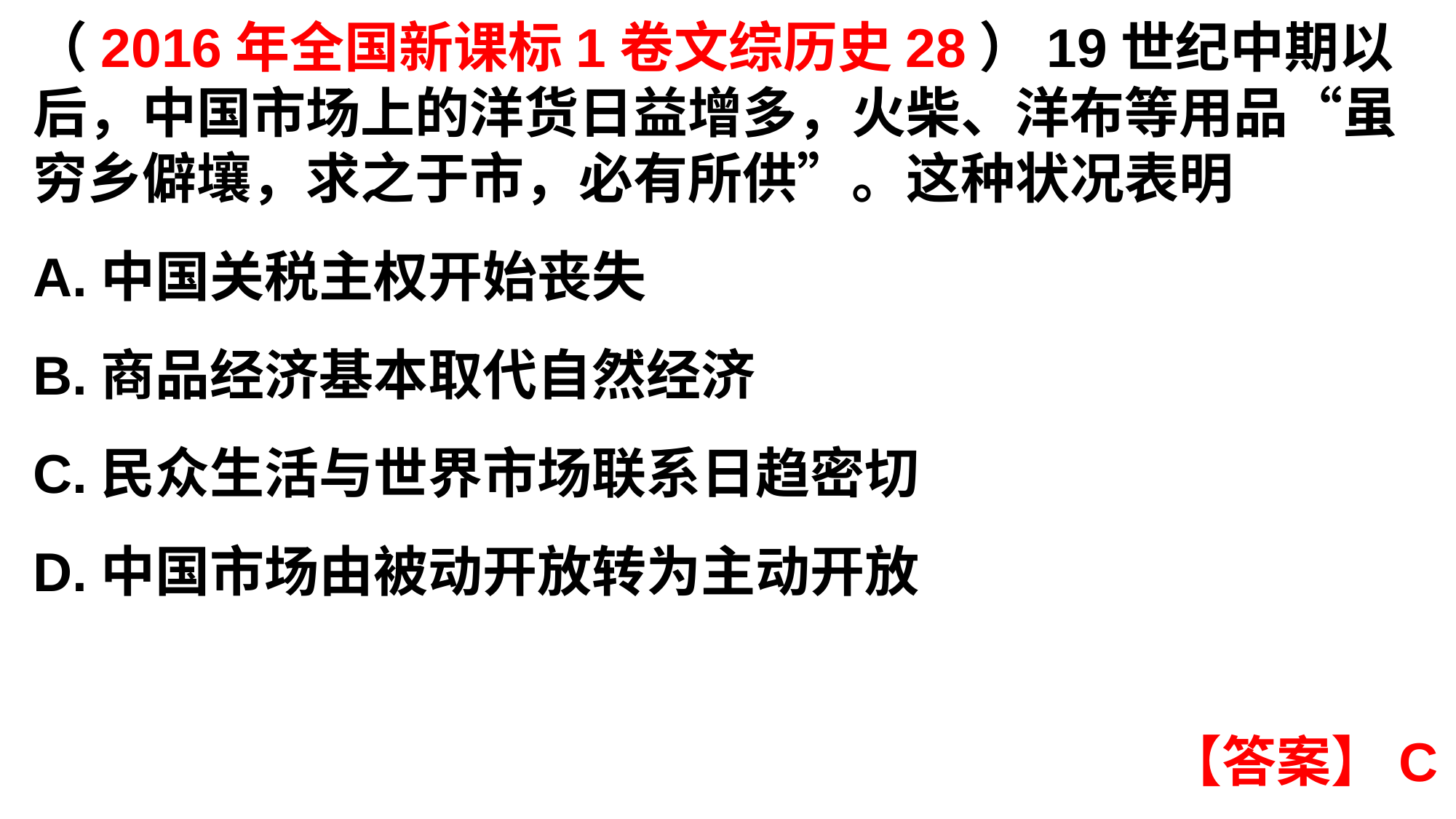

（2016年全国新课标1卷文综历史28）19世纪中期以后，中国市场上的洋货日益增多，火柴、洋布等用品“虽穷乡僻壤，求之于市，必有所供”。这种状况表明A.中国关税主权开始丧失
B.商品经济基本取代自然经济C.民众生活与世界市场联系日趋密切
D.中国市场由被动开放转为主动开放

【答案】C